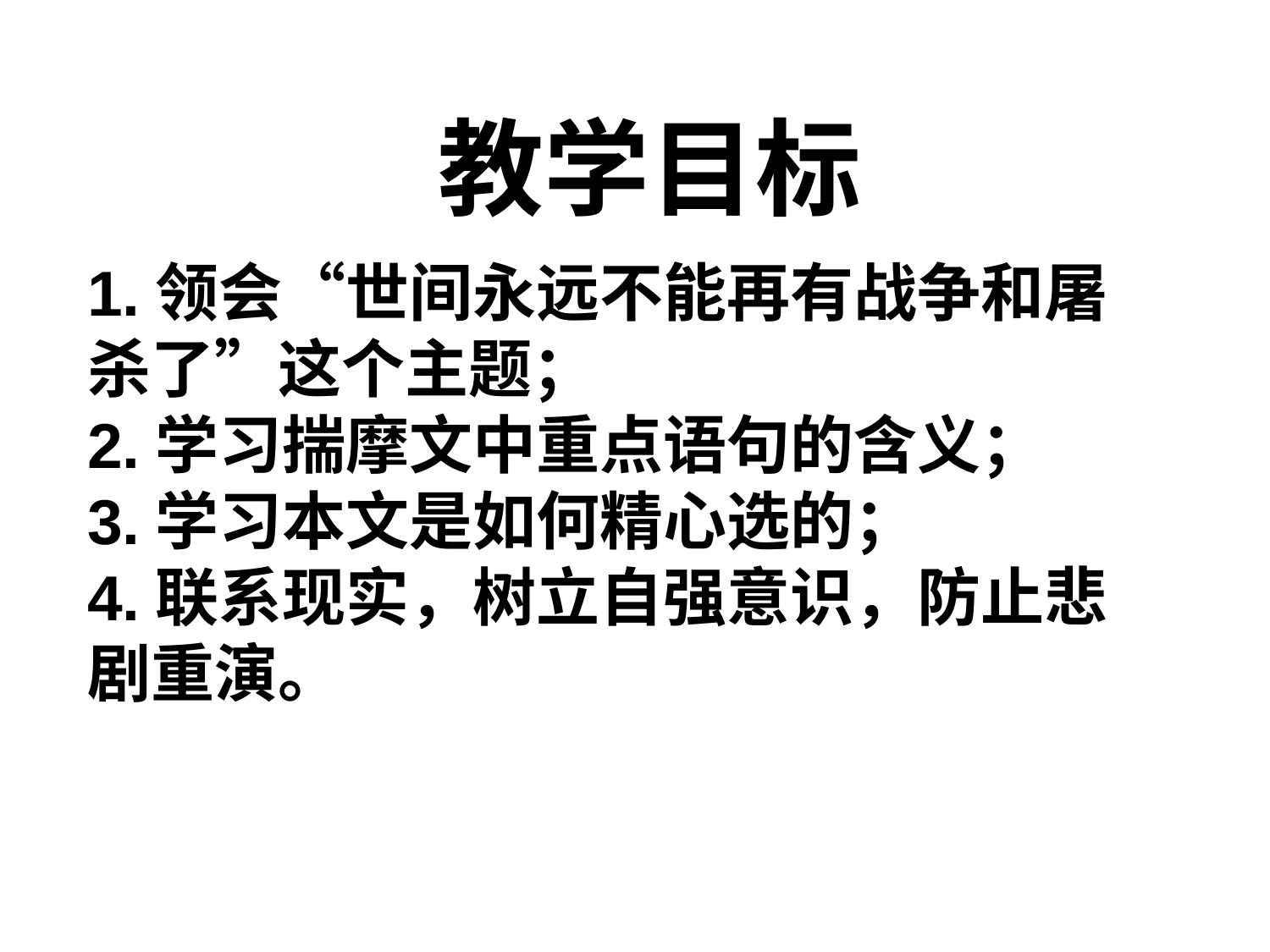

教学目标
1.领会“世间永远不能再有战争和屠杀了”这个主题；
2.学习揣摩文中重点语句的含义；
3.学习本文是如何精心选的；
4.联系现实，树立自强意识，防止悲剧重演。